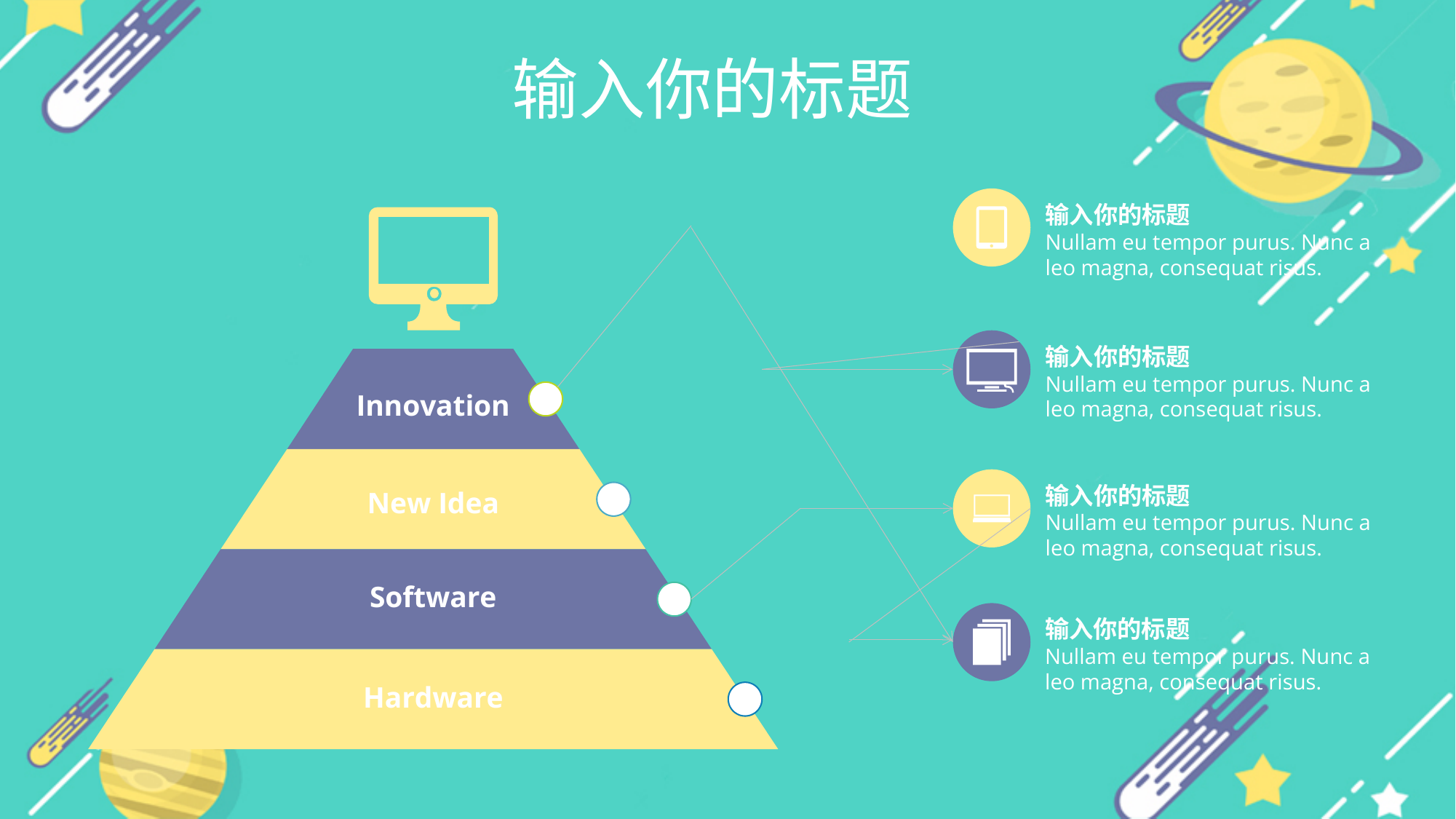

输入你的标题
输入你的标题
Nullam eu tempor purus. Nunc a leo magna, consequat risus.

输入你的标题
Nullam eu tempor purus. Nunc a leo magna, consequat risus.

Innovation
输入你的标题
Nullam eu tempor purus. Nunc a leo magna, consequat risus.

New Idea

Software
输入你的标题
Nullam eu tempor purus. Nunc a leo magna, consequat risus.

Hardware